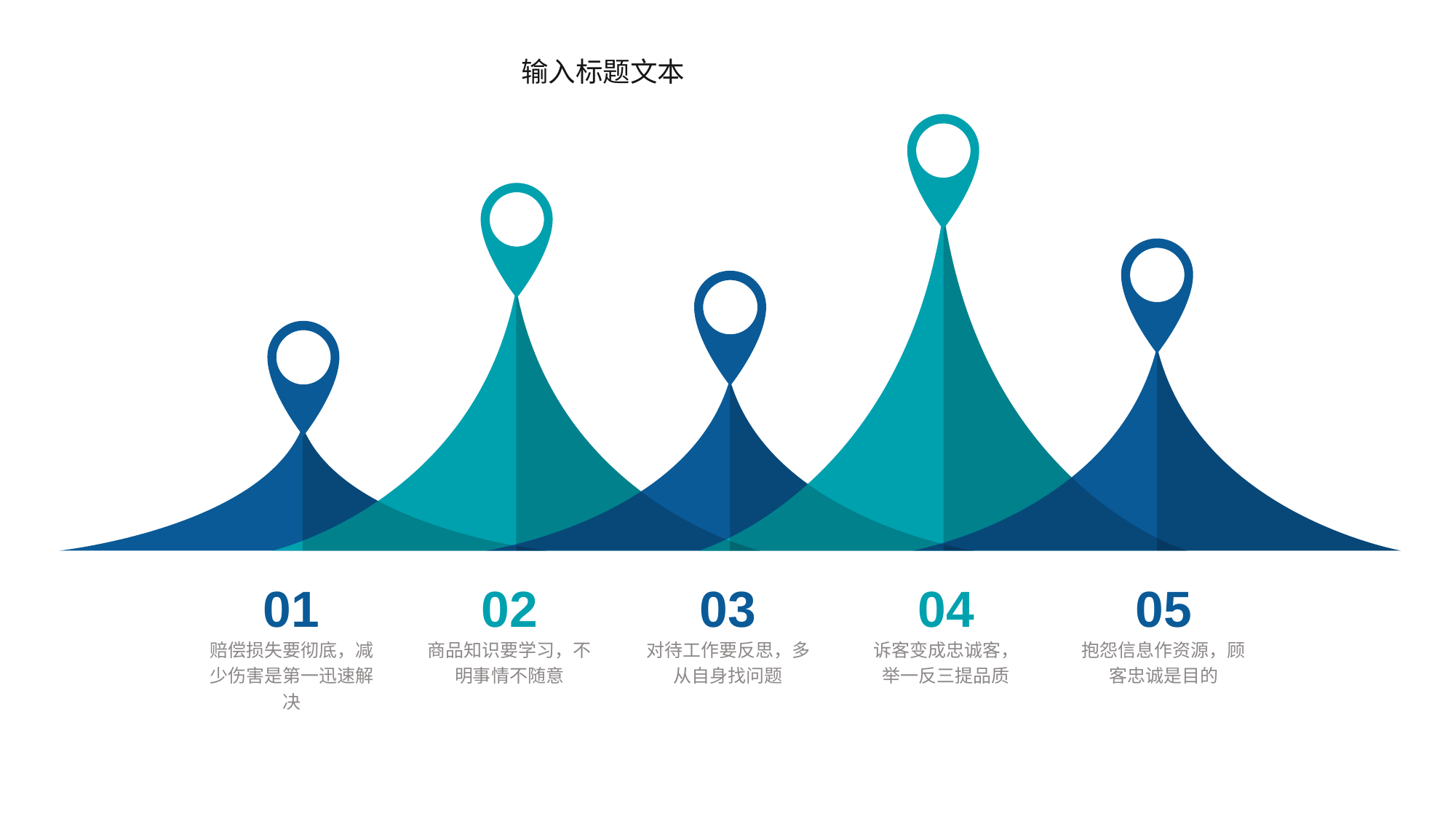

输入标题文本

01
02
03
04
05
赔偿损失要彻底，减少伤害是第一迅速解决
商品知识要学习，不明事情不随意
对待工作要反思，多从自身找问题
诉客变成忠诚客， 举一反三提品质
抱怨信息作资源，顾客忠诚是目的